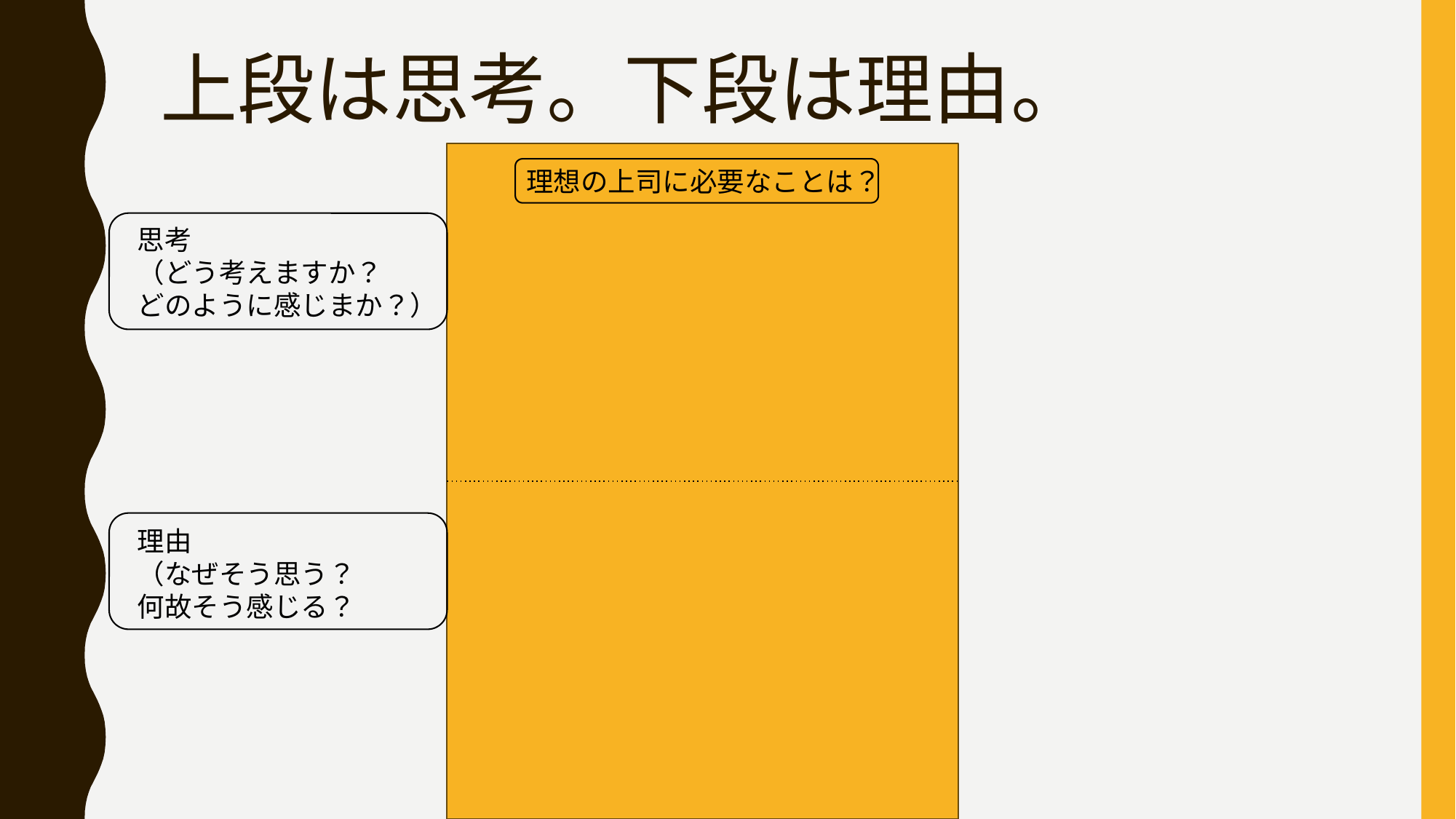

# 上段は思考。下段は理由。

理想の上司に必要なことは？

思考
（どう考えますか？
どのように感じまか？）

理由
（なぜそう思う？
何故そう感じる？